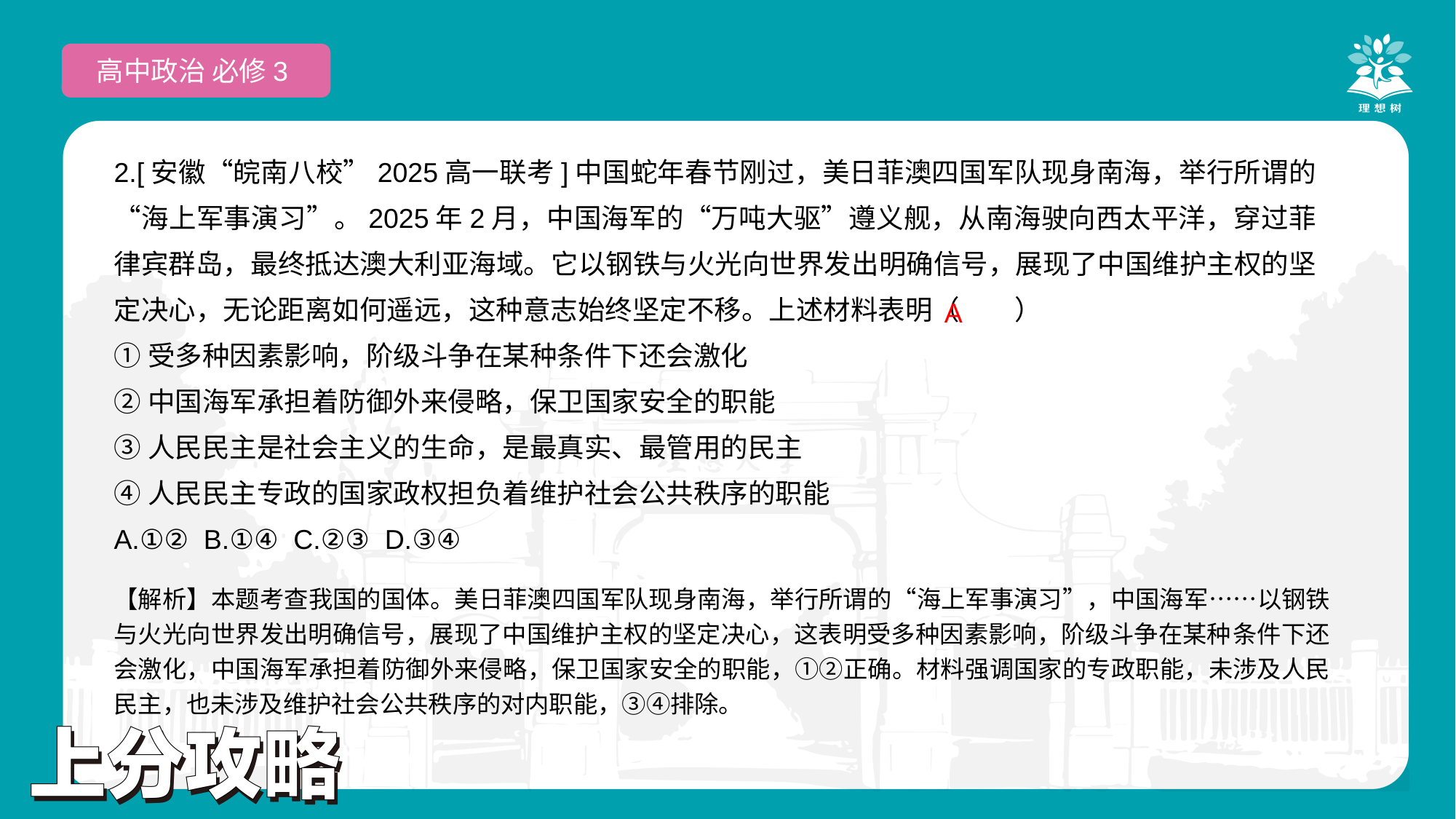

高中政治 必修3
2.[安徽“皖南八校”2025高一联考]中国蛇年春节刚过，美日菲澳四国军队现身南海，举行所谓的“海上军事演习”。2025年2月，中国海军的“万吨大驱”遵义舰，从南海驶向西太平洋，穿过菲律宾群岛，最终抵达澳大利亚海域。它以钢铁与火光向世界发出明确信号，展现了中国维护主权的坚定决心，无论距离如何遥远，这种意志始终坚定不移。上述材料表明（　　）
①受多种因素影响，阶级斗争在某种条件下还会激化
②中国海军承担着防御外来侵略，保卫国家安全的职能
③人民民主是社会主义的生命，是最真实、最管用的民主
④人民民主专政的国家政权担负着维护社会公共秩序的职能
A.①②  B.①④  C.②③  D.③④
A
【解析】本题考查我国的国体。美日菲澳四国军队现身南海，举行所谓的“海上军事演习”，中国海军……以钢铁与火光向世界发出明确信号，展现了中国维护主权的坚定决心，这表明受多种因素影响，阶级斗争在某种条件下还会激化，中国海军承担着防御外来侵略，保卫国家安全的职能，①②正确。材料强调国家的专政职能，未涉及人民民主，也未涉及维护社会公共秩序的对内职能，③④排除。